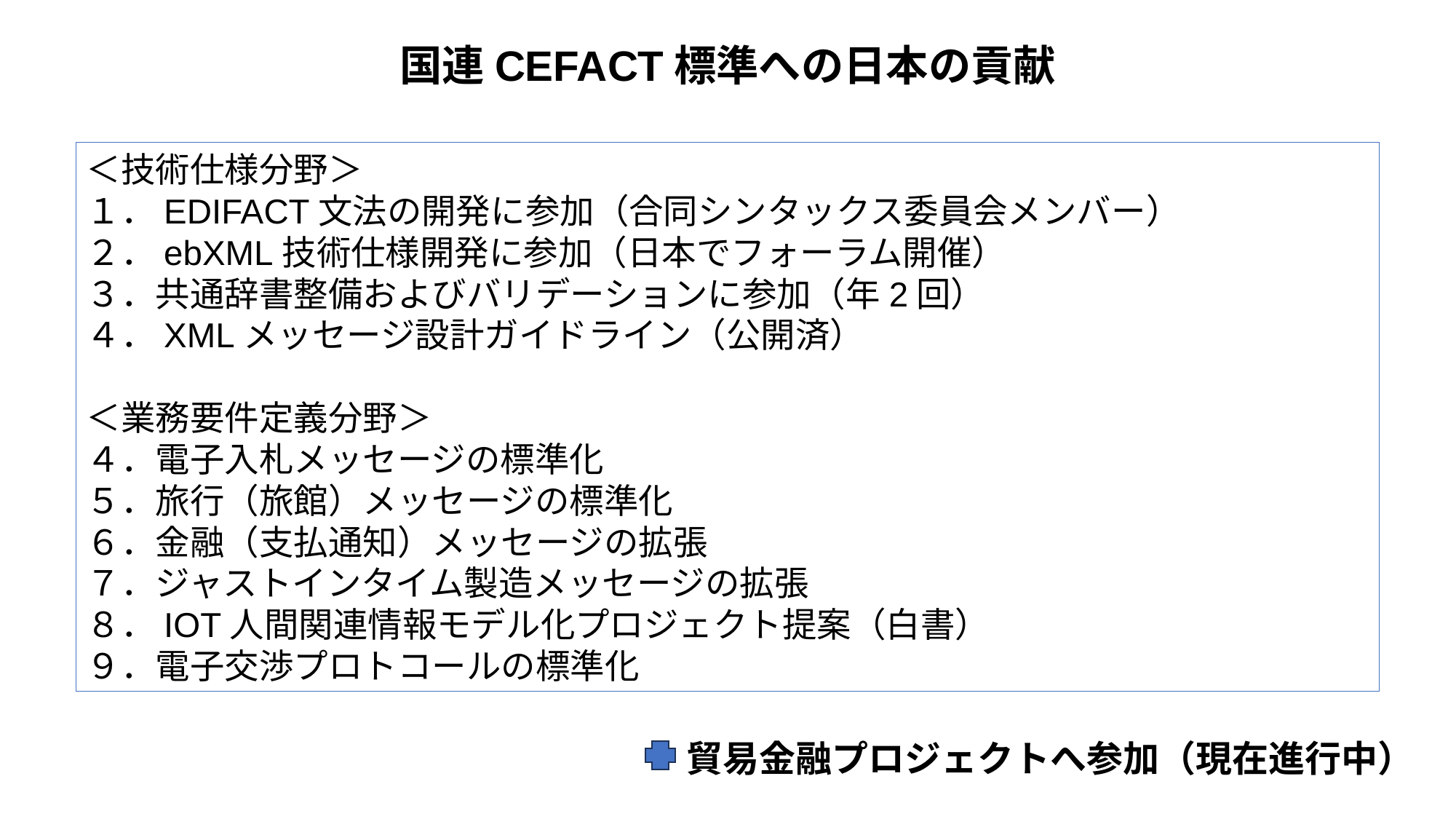

国連CEFACT標準への日本の貢献
＜技術仕様分野＞
１．EDIFACT文法の開発に参加（合同シンタックス委員会メンバー）
２．ebXML技術仕様開発に参加（日本でフォーラム開催）
３．共通辞書整備およびバリデーションに参加（年2回）
４．XMLメッセージ設計ガイドライン（公開済）

＜業務要件定義分野＞
４．電子入札メッセージの標準化
５．旅行（旅館）メッセージの標準化
６．金融（支払通知）メッセージの拡張
７．ジャストインタイム製造メッセージの拡張
８．IOT人間関連情報モデル化プロジェクト提案（白書）
９．電子交渉プロトコールの標準化
貿易金融プロジェクトへ参加（現在進行中）

18